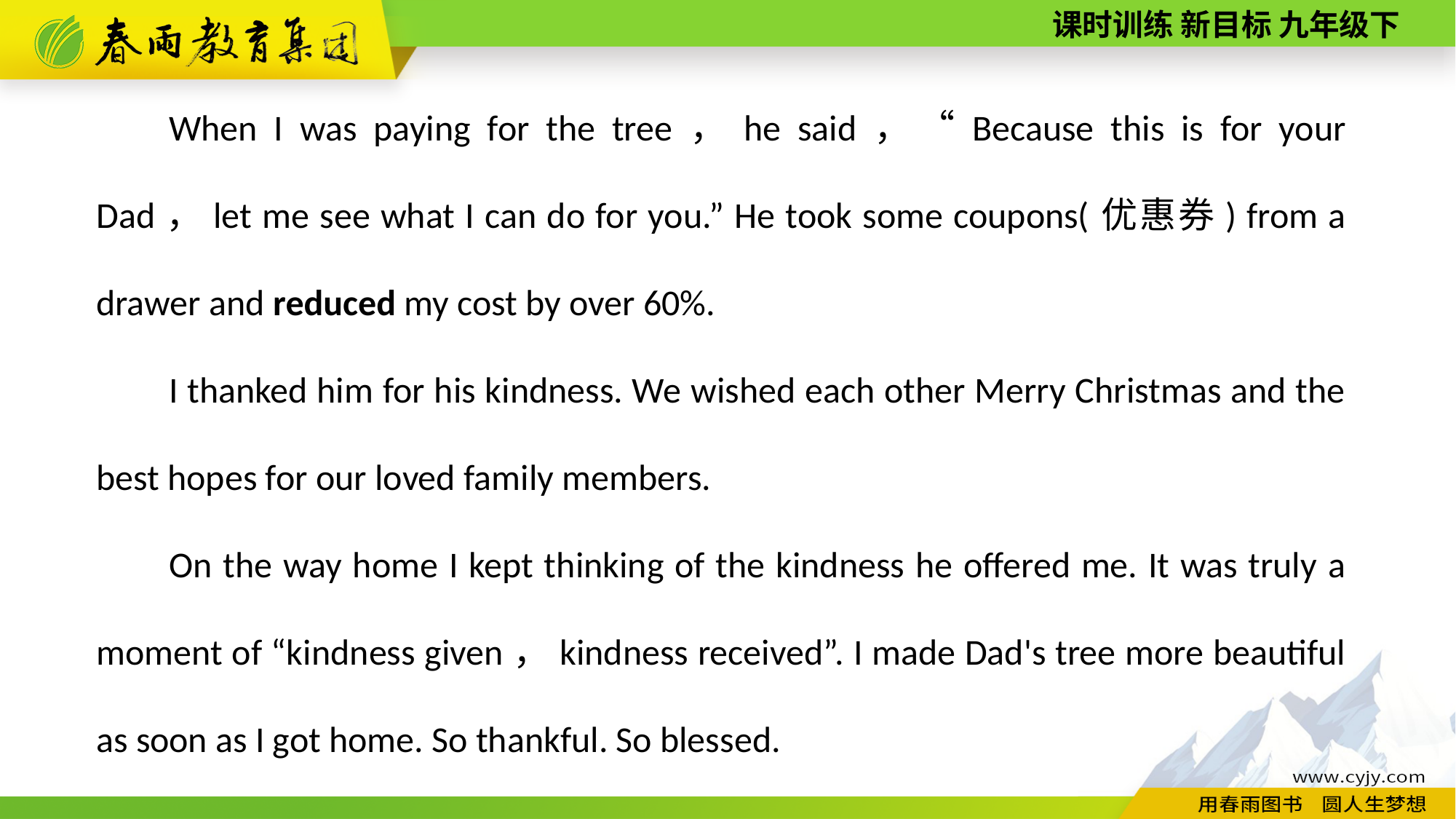

When I was paying for the tree，he said，“Because this is for your Dad，let me see what I can do for you.” He took some coupons(优惠券) from a drawer and reduced my cost by over 60%.
I thanked him for his kindness. We wished each other Merry Christmas and the best hopes for our loved family members.
On the way home I kept thinking of the kindness he offered me. It was truly a moment of “kindness given，kindness received”. I made Dad's tree more beautiful as soon as I got home. So thankful. So blessed.